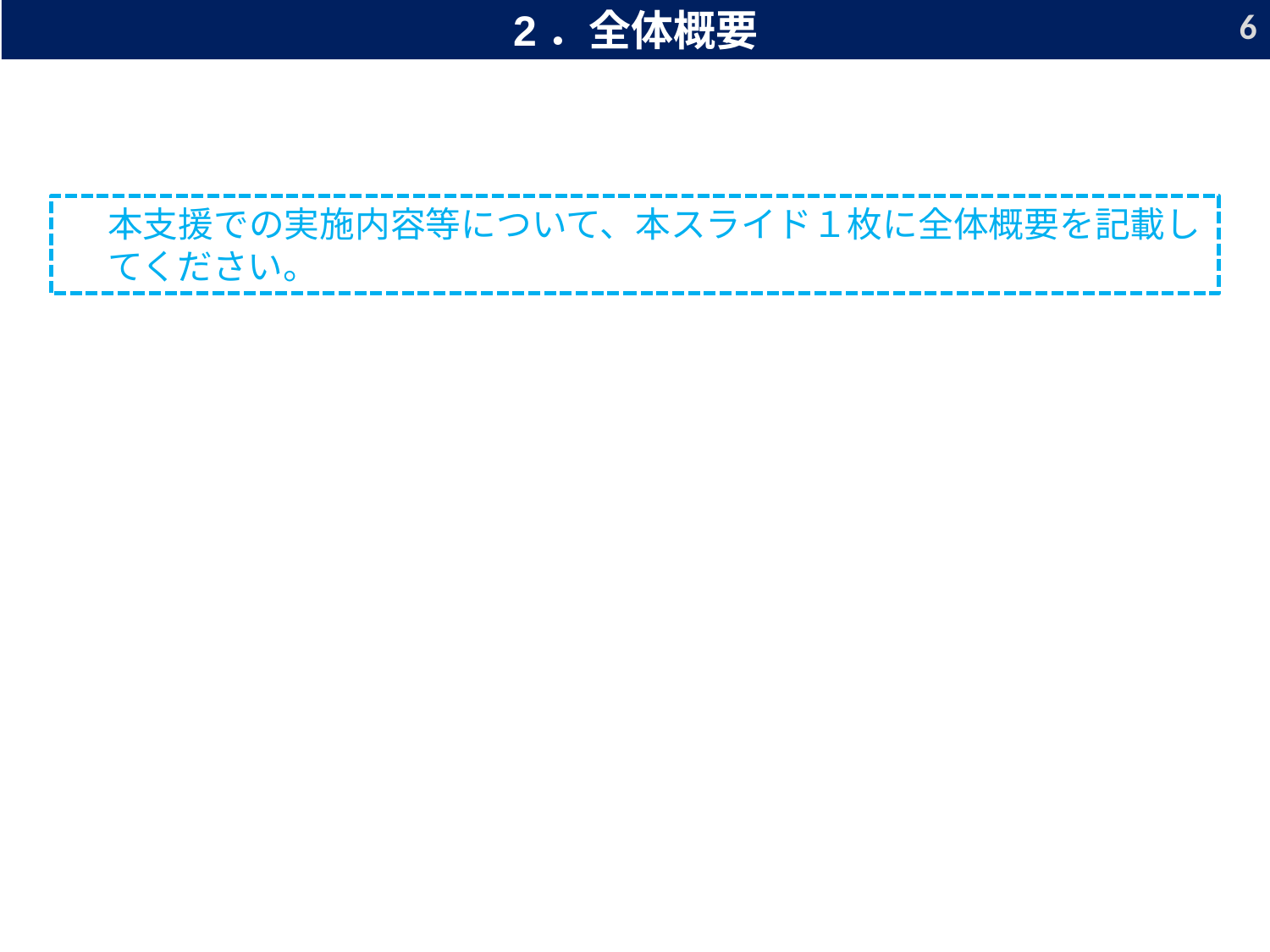

6
2．全体概要
本支援での実施内容等について、本スライド１枚に全体概要を記載してください。